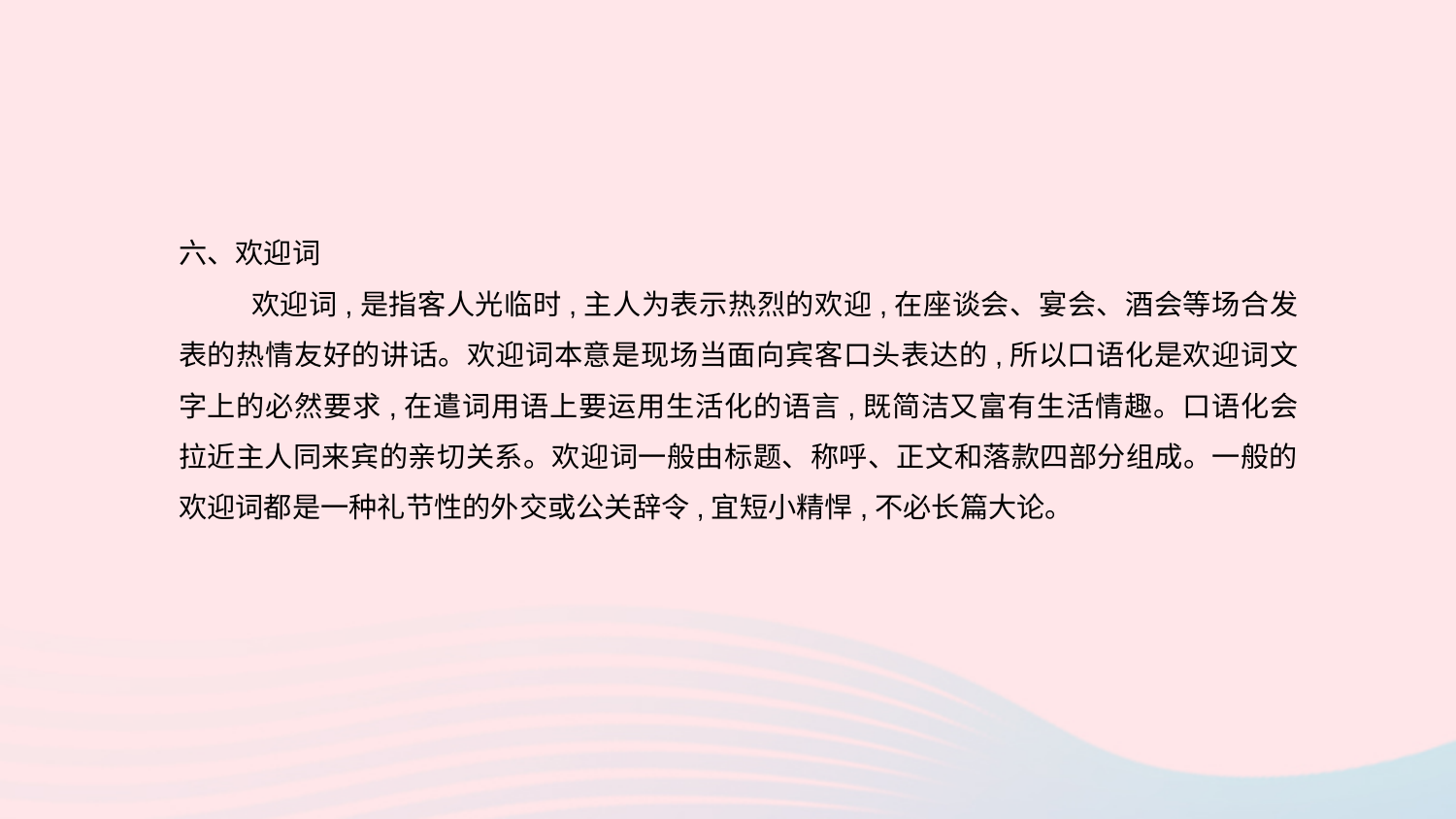

六、欢迎词
欢迎词,是指客人光临时,主人为表示热烈的欢迎,在座谈会、宴会、酒会等场合发表的热情友好的讲话。欢迎词本意是现场当面向宾客口头表达的,所以口语化是欢迎词文字上的必然要求,在遣词用语上要运用生活化的语言,既简洁又富有生活情趣。口语化会拉近主人同来宾的亲切关系。欢迎词一般由标题、称呼、正文和落款四部分组成。一般的欢迎词都是一种礼节性的外交或公关辞令,宜短小精悍,不必长篇大论。